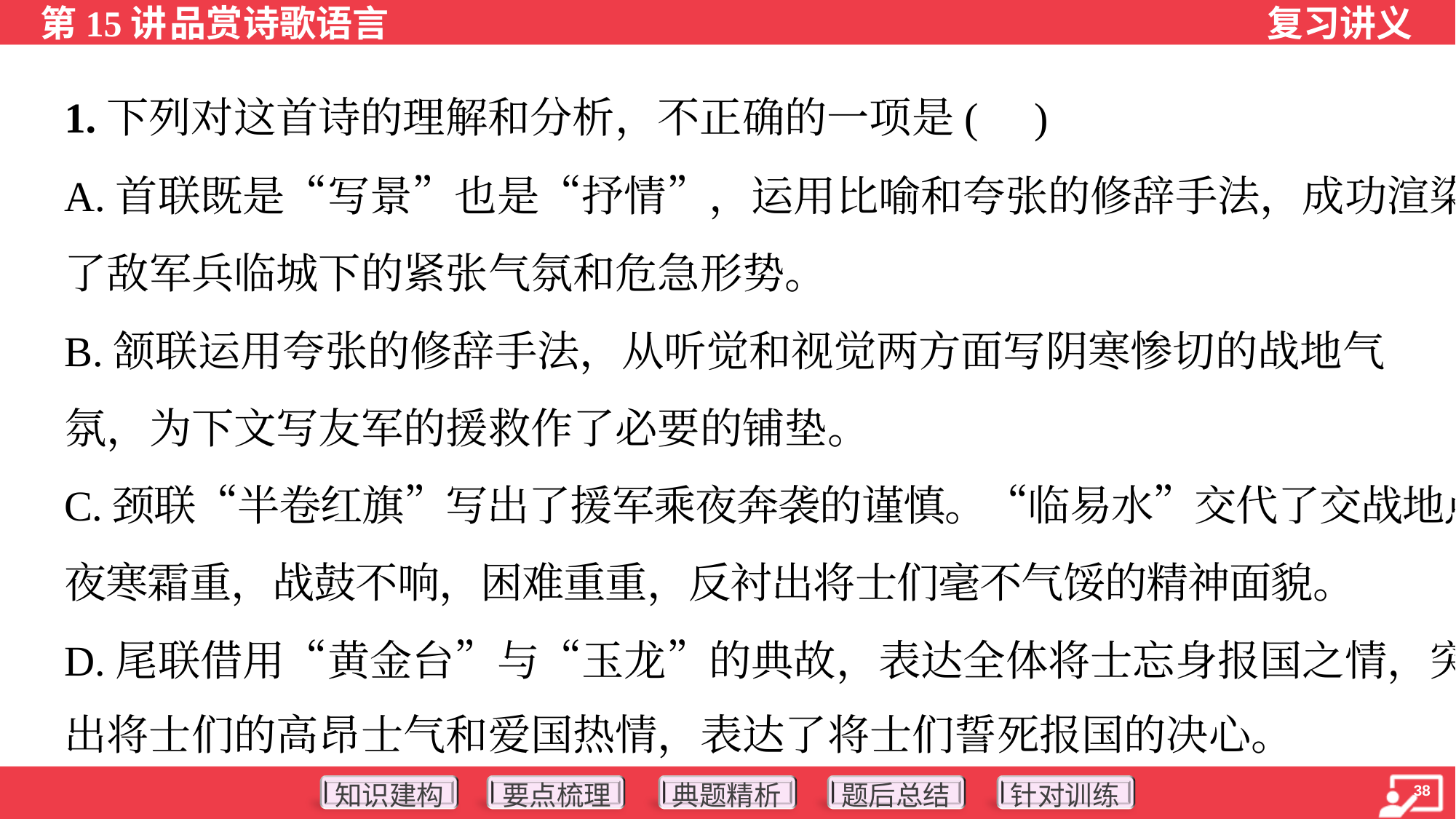

1.下列对这首诗的理解和分析，不正确的一项是(     )
A.首联既是“写景”也是“抒情”，运用比喻和夸张的修辞手法，成功渲染
了敌军兵临城下的紧张气氛和危急形势。
B.颔联运用夸张的修辞手法，从听觉和视觉两方面写阴寒惨切的战地气
氛，为下文写友军的援救作了必要的铺垫。
C.颈联“半卷红旗”写出了援军乘夜奔袭的谨慎。“临易水”交代了交战地点，
夜寒霜重，战鼓不响，困难重重，反衬出将士们毫不气馁的精神面貌。
D.尾联借用“黄金台”与“玉龙”的典故，表达全体将士忘身报国之情，突
出将士们的高昂士气和爱国热情，表达了将士们誓死报国的决心。